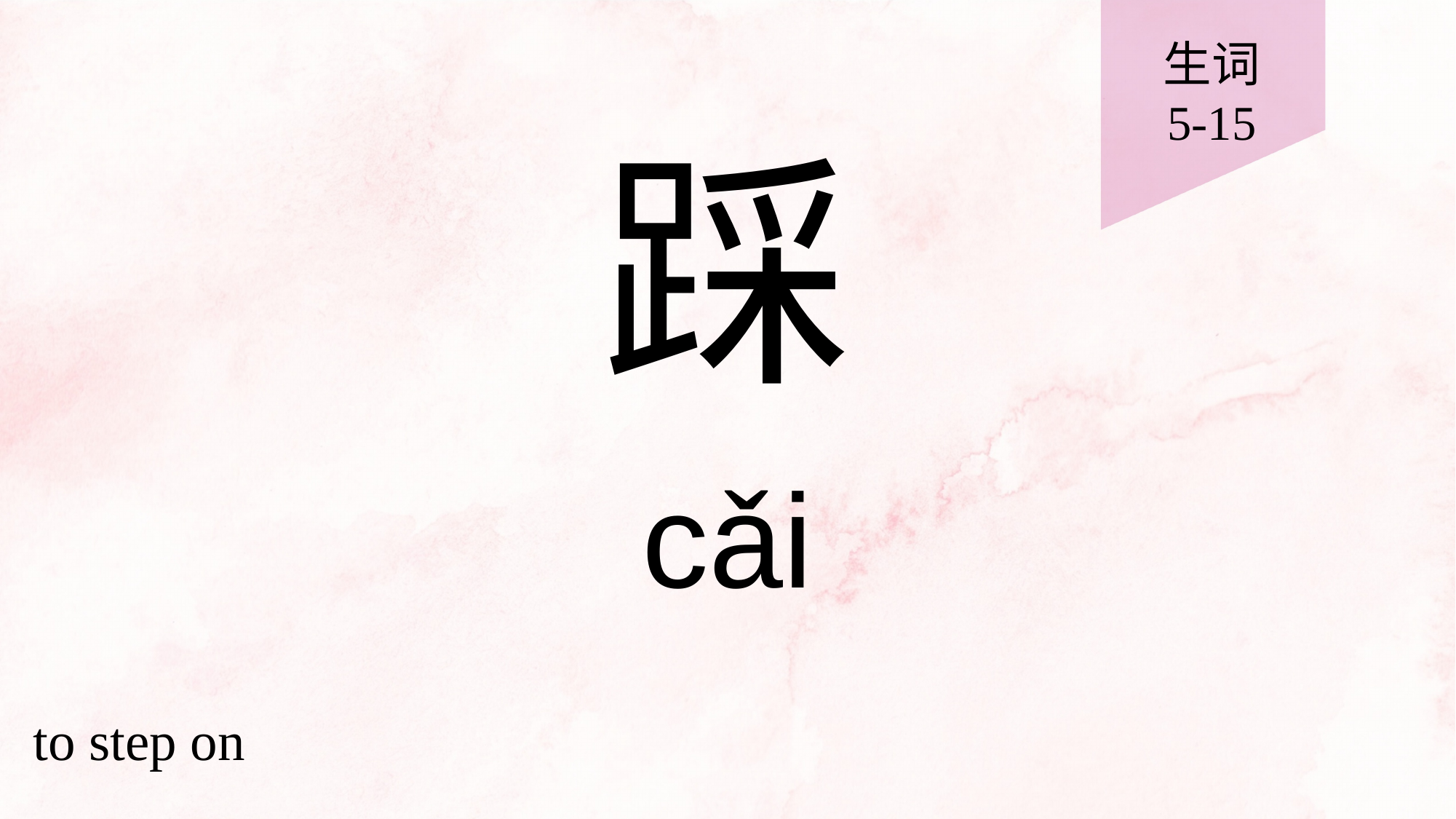

生词
5-15
# 踩
cǎi
to step on